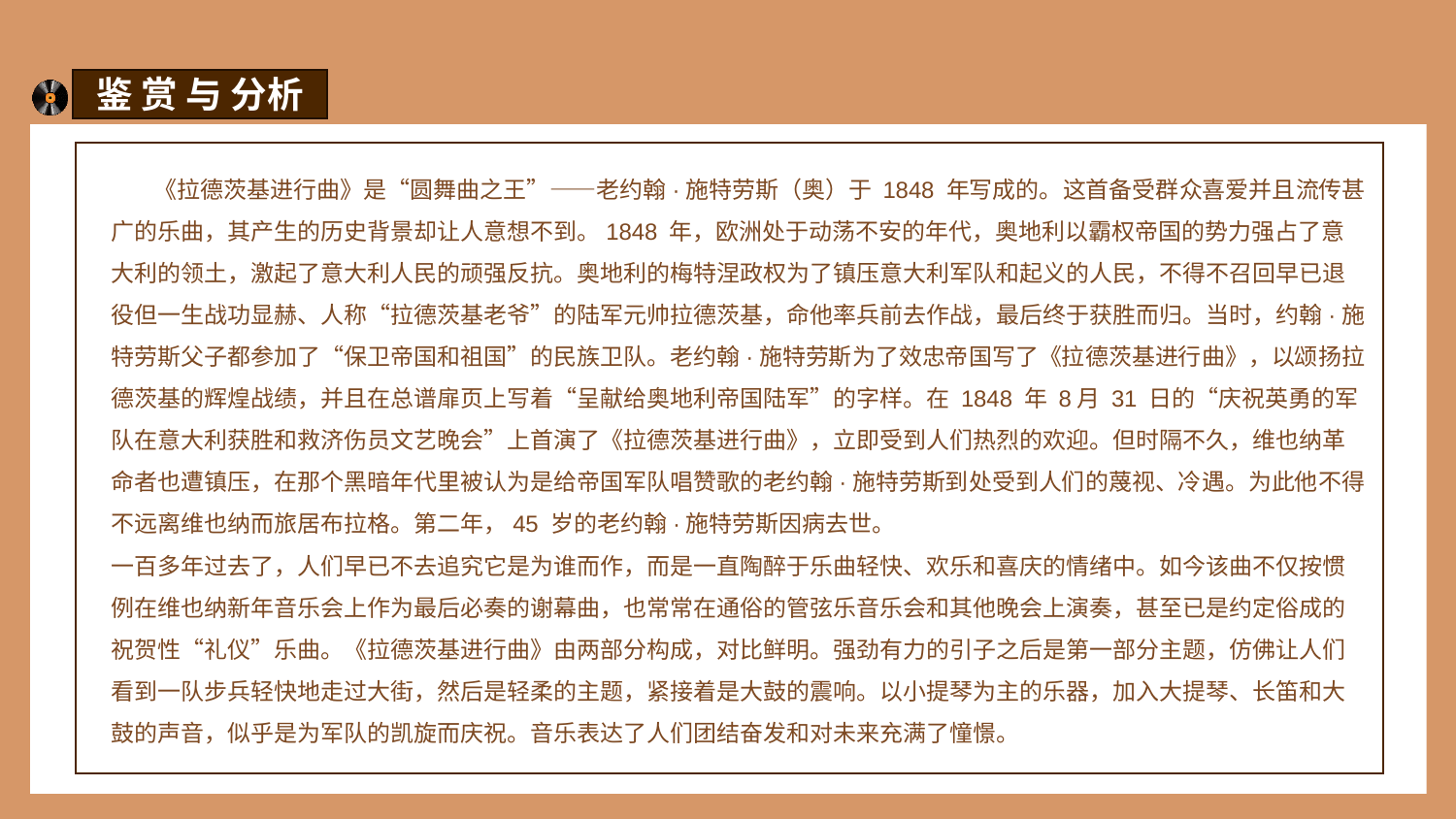

鉴 赏 与 分析

       《拉德茨基进行曲》是“圆舞曲之王”——老约翰·施特劳斯（奥）于 1848 年写成的。这首备受群众喜爱并且流传甚广的乐曲，其产生的历史背景却让人意想不到。1848 年，欧洲处于动荡不安的年代，奥地利以霸权帝国的势力强占了意大利的领土，激起了意大利人民的顽强反抗。奥地利的梅特涅政权为了镇压意大利军队和起义的人民，不得不召回早已退役但一生战功显赫、人称“拉德茨基老爷”的陆军元帅拉德茨基，命他率兵前去作战，最后终于获胜而归。当时，约翰·施特劳斯父子都参加了“保卫帝国和祖国”的民族卫队。老约翰·施特劳斯为了效忠帝国写了《拉德茨基进行曲》，以颂扬拉德茨基的辉煌战绩，并且在总谱扉页上写着“呈献给奥地利帝国陆军”的字样。在 1848 年 8月 31 日的“庆祝英勇的军队在意大利获胜和救济伤员文艺晚会”上首演了《拉德茨基进行曲》，立即受到人们热烈的欢迎。但时隔不久，维也纳革命者也遭镇压，在那个黑暗年代里被认为是给帝国军队唱赞歌的老约翰·施特劳斯到处受到人们的蔑视、冷遇。为此他不得不远离维也纳而旅居布拉格。第二年，45 岁的老约翰·施特劳斯因病去世。
一百多年过去了，人们早已不去追究它是为谁而作，而是一直陶醉于乐曲轻快、欢乐和喜庆的情绪中。如今该曲不仅按惯例在维也纳新年音乐会上作为最后必奏的谢幕曲，也常常在通俗的管弦乐音乐会和其他晚会上演奏，甚至已是约定俗成的祝贺性“礼仪”乐曲。《拉德茨基进行曲》由两部分构成，对比鲜明。强劲有力的引子之后是第一部分主题，仿佛让人们看到一队步兵轻快地走过大街，然后是轻柔的主题，紧接着是大鼓的震响。以小提琴为主的乐器，加入大提琴、长笛和大鼓的声音，似乎是为军队的凯旋而庆祝。音乐表达了人们团结奋发和对未来充满了憧憬。